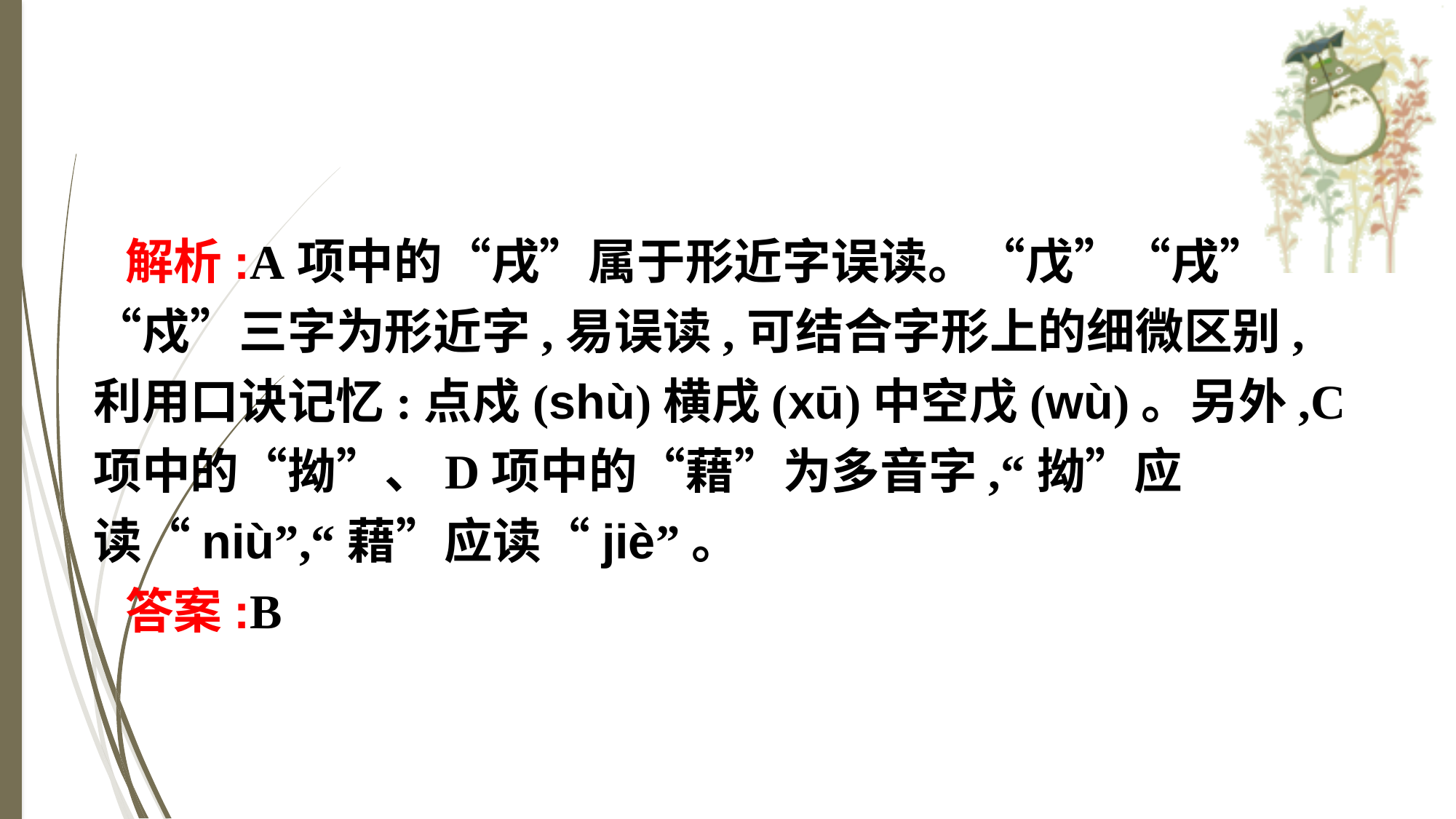

解析:A项中的“戌”属于形近字误读。“戊”“戌”“戍”三字为形近字,易误读,可结合字形上的细微区别,利用口诀记忆:点戍(shù)横戌(xū)中空戊(wù)。另外,C项中的“拗”、D项中的“藉”为多音字,“拗”应读“niù”,“藉”应读“jiè”。
答案:B